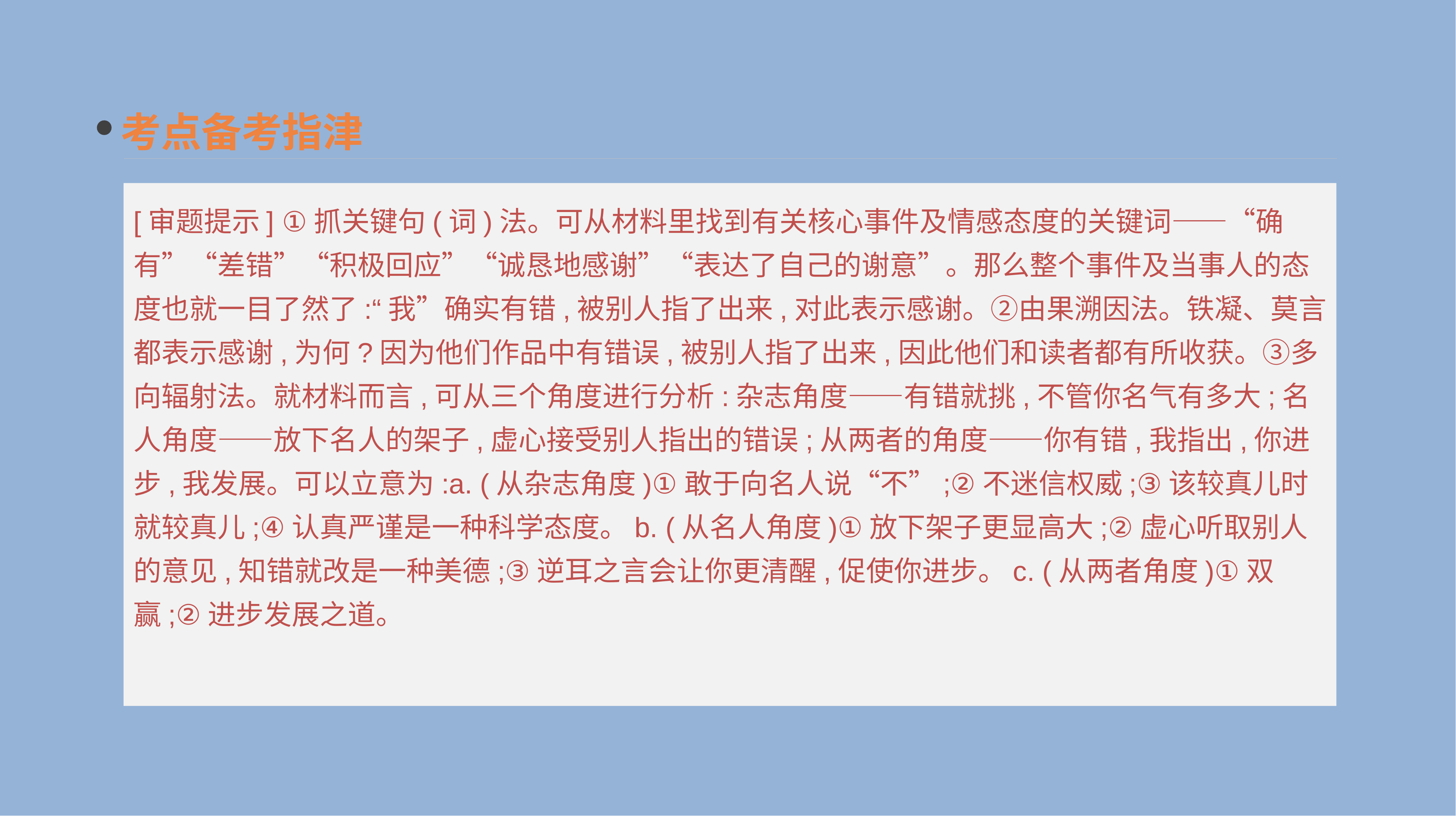

考点备考指津

[审题提示] ①抓关键句(词)法。可从材料里找到有关核心事件及情感态度的关键词——“确有”“差错”“积极回应”“诚恳地感谢”“表达了自己的谢意”。那么整个事件及当事人的态度也就一目了然了:“我”确实有错,被别人指了出来,对此表示感谢。②由果溯因法。铁凝、莫言都表示感谢,为何?因为他们作品中有错误,被别人指了出来,因此他们和读者都有所收获。③多向辐射法。就材料而言,可从三个角度进行分析:杂志角度——有错就挑,不管你名气有多大;名人角度——放下名人的架子,虚心接受别人指出的错误;从两者的角度——你有错,我指出,你进步,我发展。可以立意为:a. (从杂志角度)①敢于向名人说“不”;②不迷信权威;③该较真儿时就较真儿;④认真严谨是一种科学态度。b. (从名人角度)①放下架子更显高大;②虚心听取别人的意见,知错就改是一种美德;③逆耳之言会让你更清醒,促使你进步。c. (从两者角度)①双赢;②进步发展之道。